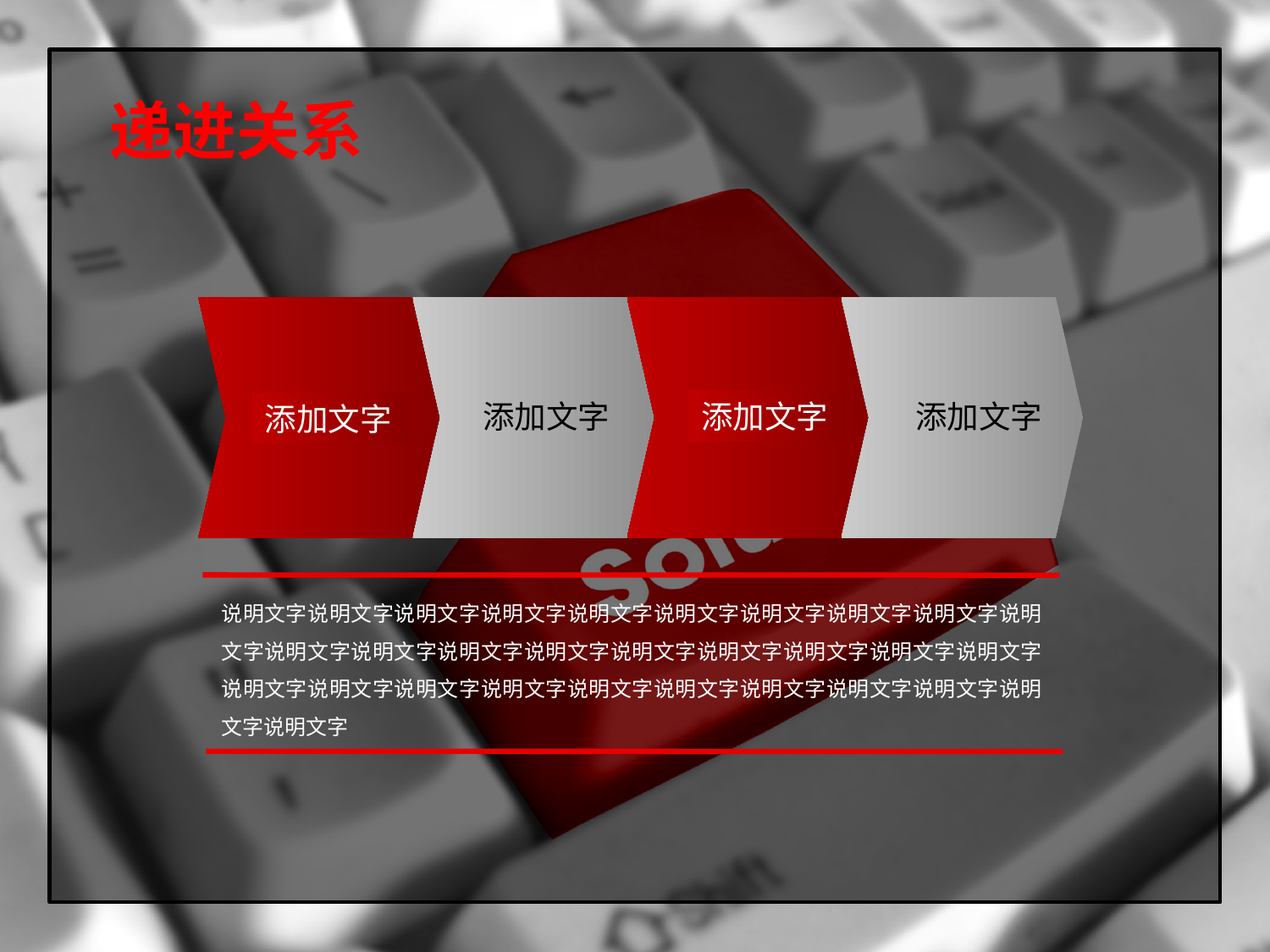

# 递进关系

添加文字

添加文字

添加文字

添加文字
说明文字说明文字说明文字说明文字说明文字说明文字说明文字说明文字说明文字说明文字说明文字说明文字说明文字说明文字说明文字说明文字说明文字说明文字说明文字说明文字说明文字说明文字说明文字说明文字说明文字说明文字说明文字说明文字说明文字说明文字